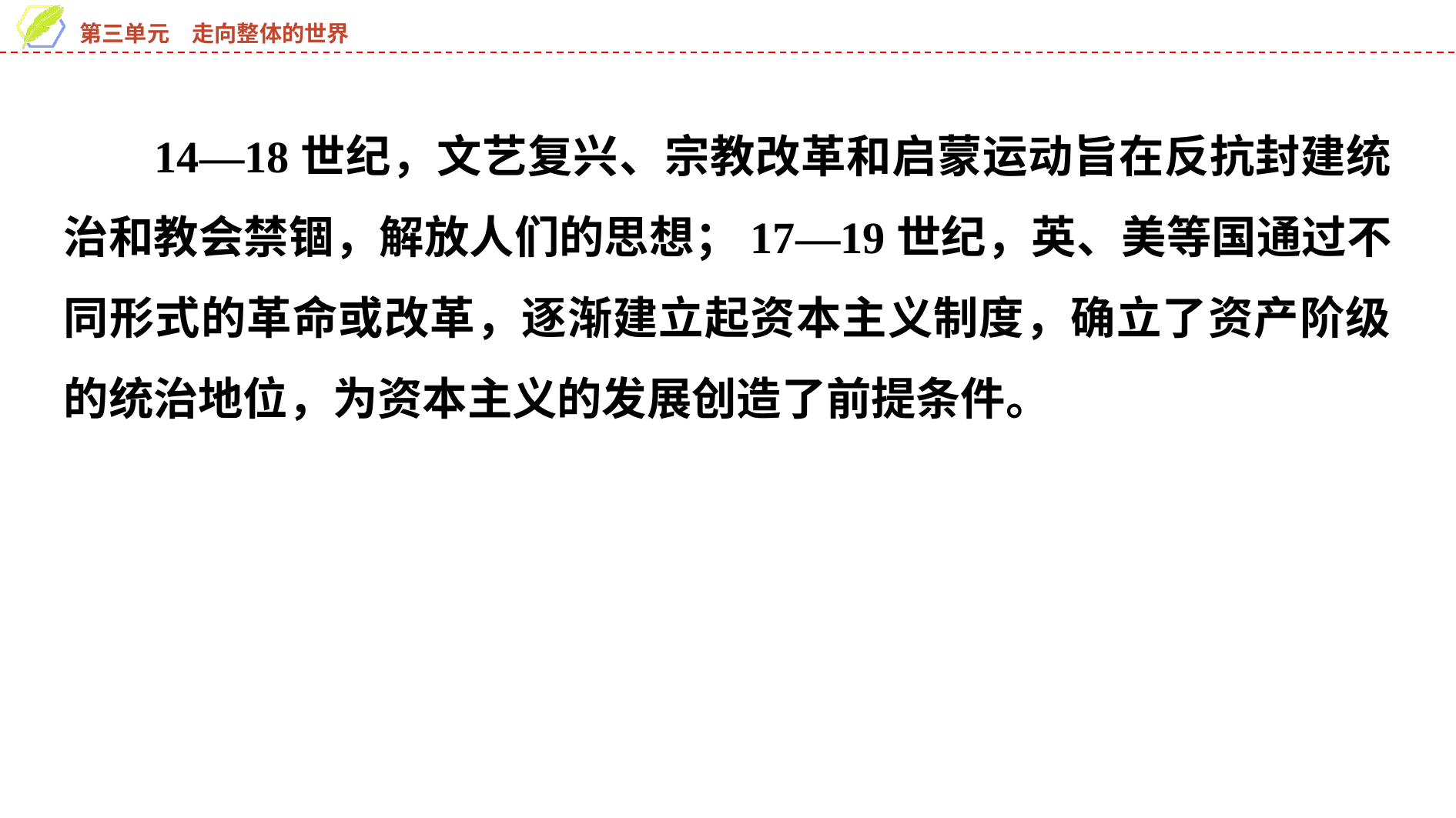

14—18世纪，文艺复兴、宗教改革和启蒙运动旨在反抗封建统治和教会禁锢，解放人们的思想；17—19世纪，英、美等国通过不同形式的革命或改革，逐渐建立起资本主义制度，确立了资产阶级的统治地位，为资本主义的发展创造了前提条件。